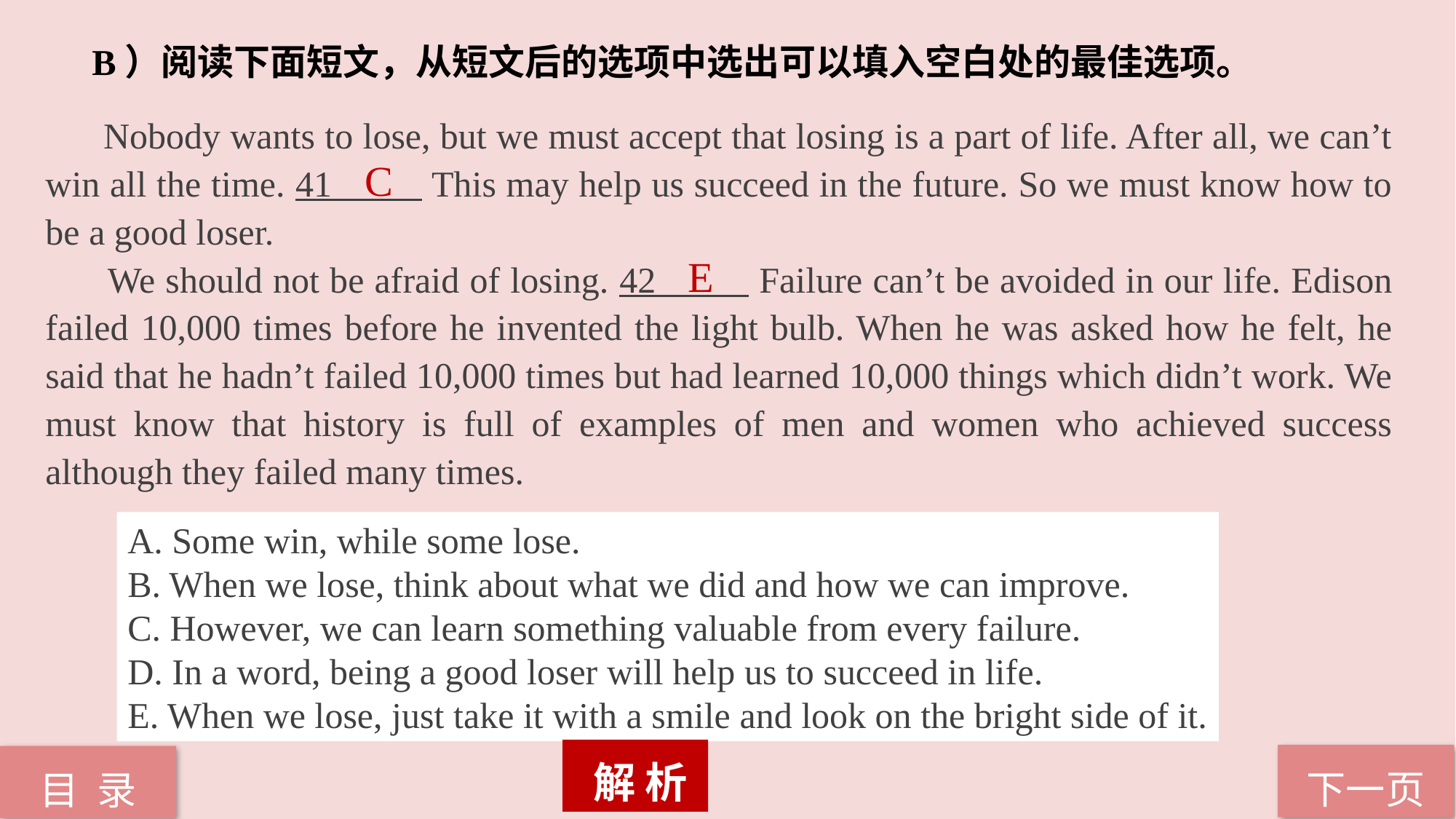

B）阅读下面短文，从短文后的选项中选出可以填入空白处的最佳选项。
      Nobody wants to lose, but we must accept that losing is a part of life. After all, we can’t win all the time. 41          This may help us succeed in the future. So we must know how to be a good loser.
      We should not be afraid of losing. 42          Failure can’t be avoided in our life. Edison failed 10,000 times before he invented the light bulb. When he was asked how he felt, he said that he hadn’t failed 10,000 times but had learned 10,000 things which didn’t work. We must know that history is full of examples of men and women who achieved success although they failed many times.
C
E
A. Some win, while some lose.
B. When we lose, think about what we did and how we can improve.
C. However, we can learn something valuable from every failure.
D. In a word, being a good loser will help us to succeed in life.
E. When we lose, just take it with a smile and look on the bright side of it.
 解 析